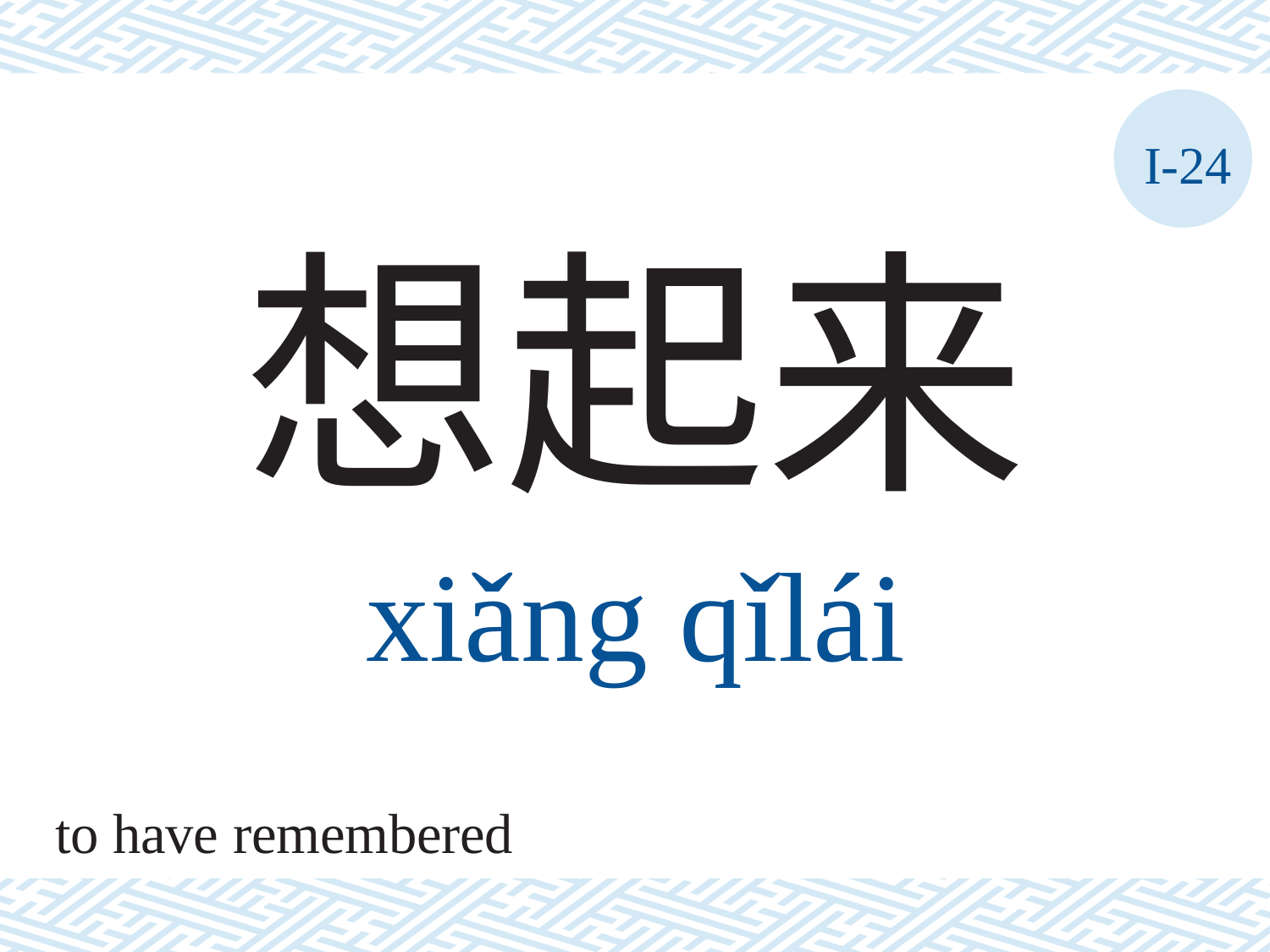

I-24
想起来
xiǎng	qǐlái
to have remembered